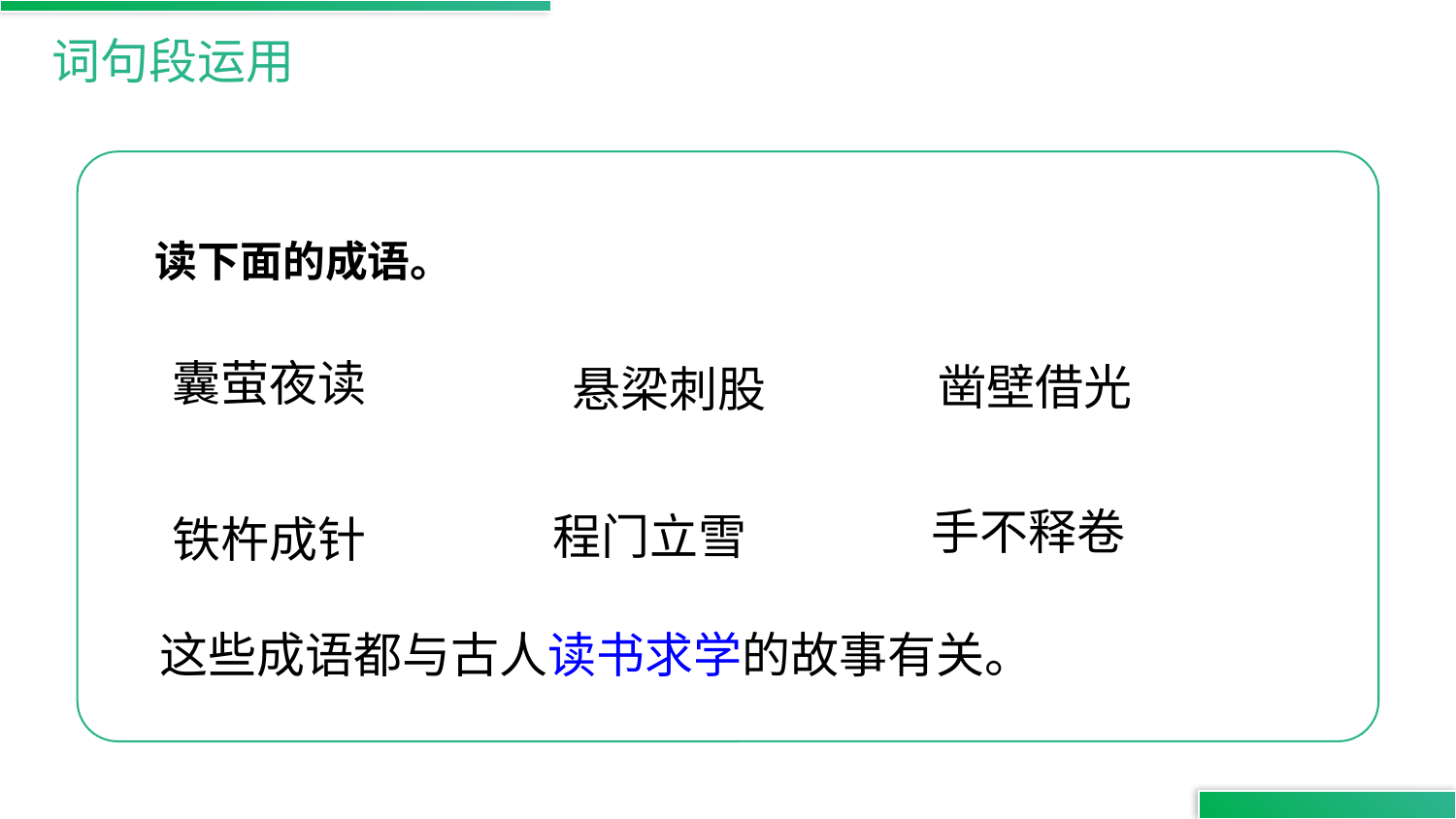

词句段运用
读下面的成语。
囊萤夜读
凿壁借光
悬梁刺股
手不释卷
程门立雪
铁杵成针
这些成语都与古人读书求学的故事有关。